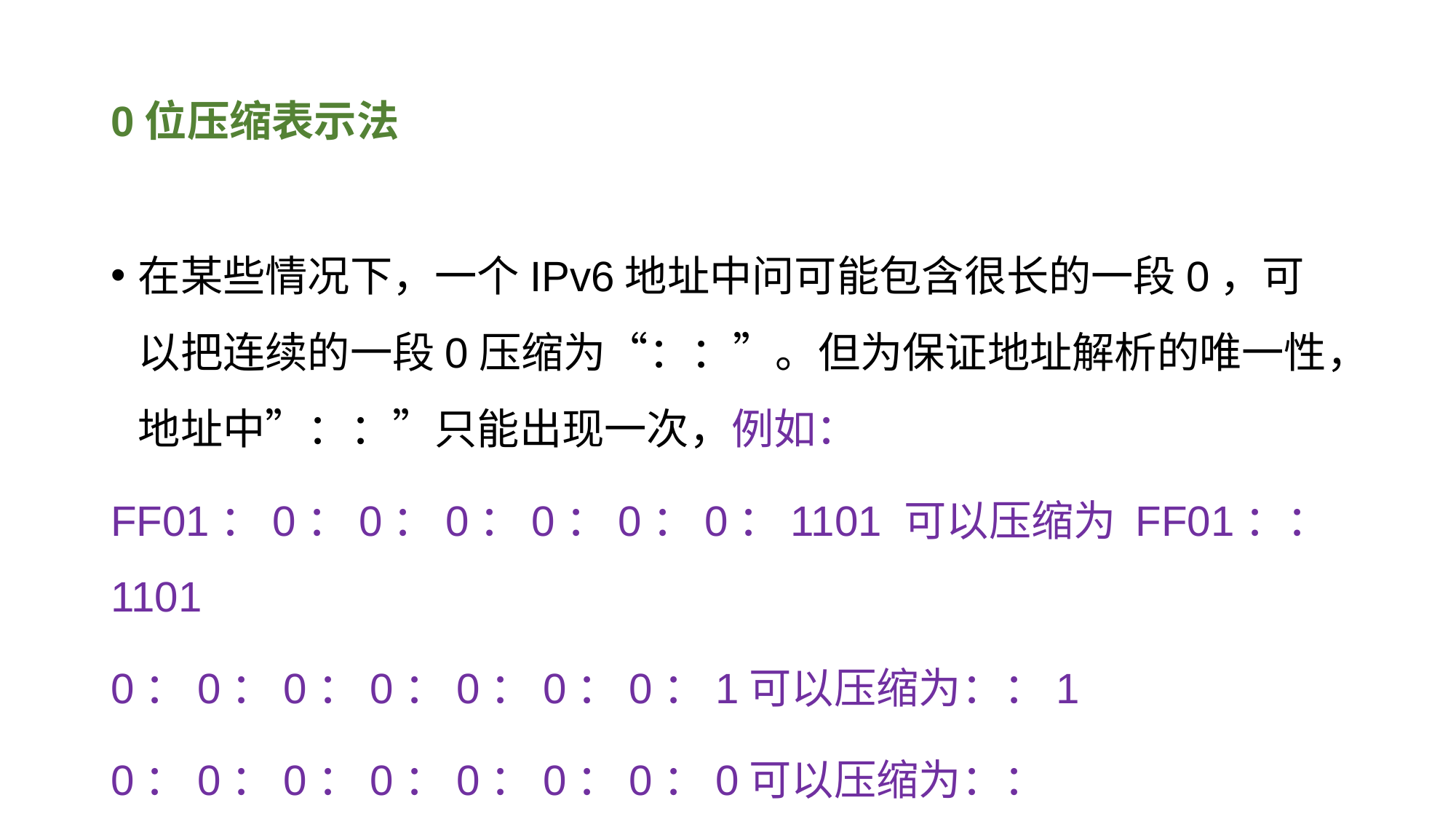

# 0位压缩表示法
在某些情况下，一个IPv6地址中问可能包含很长的一段0，可以把连续的一段0压缩为“：：”。但为保证地址解析的唯一性，地址中”：：”只能出现一次，例如：
FF01：0：0：0：0：0：0：1101 可以压缩为 FF01：：1101
0：0：0：0：0：0：0：1可以压缩为：：1
0：0：0：0：0：0：0：0可以压缩为：：